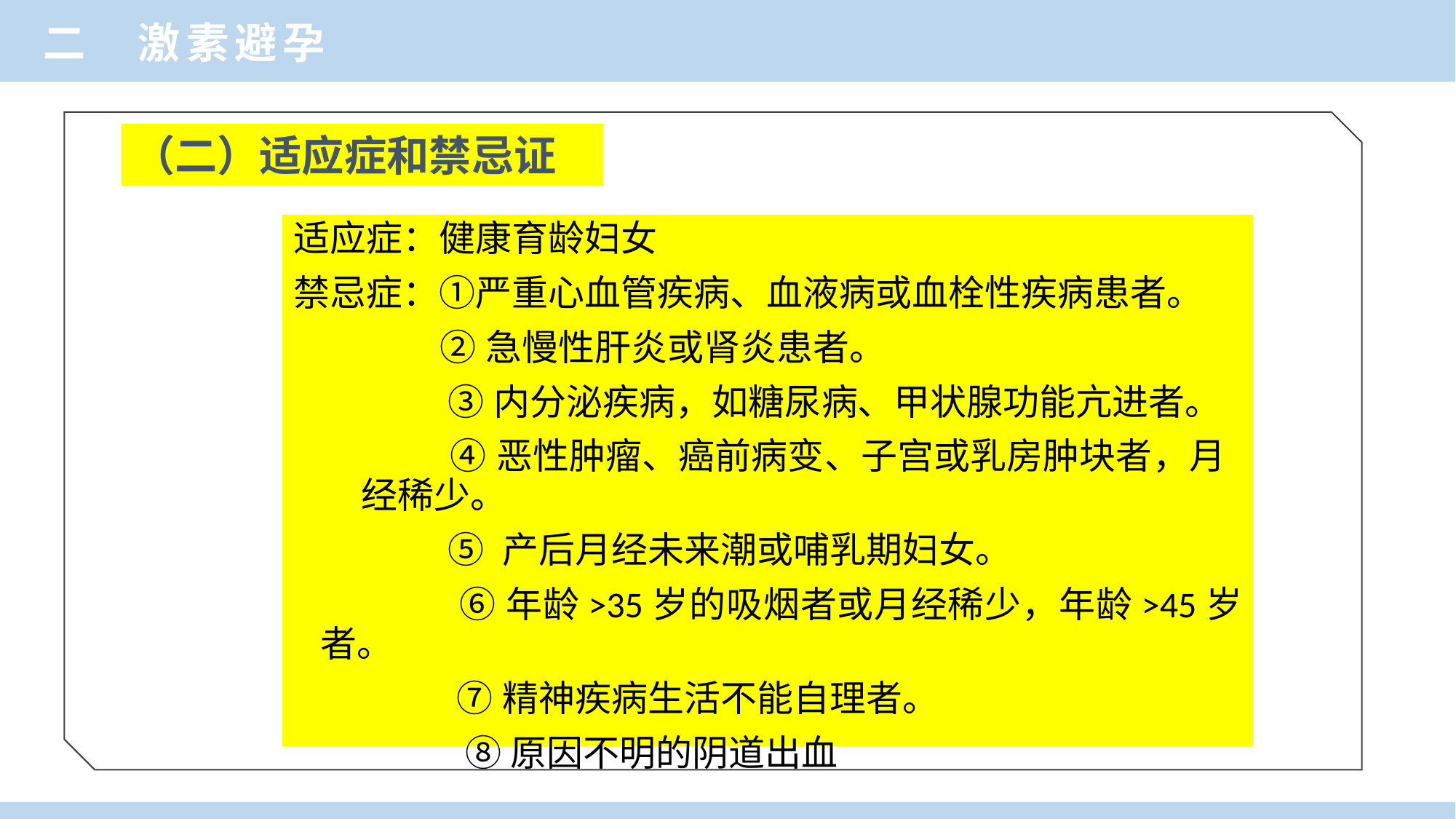

二   激素避孕

（二）适应症和禁忌证
适应症：健康育龄妇女
禁忌症：①严重心血管疾病、血液病或血栓性疾病患者。
                  ②急慢性肝炎或肾炎患者。
                   ③内分泌疾病，如糖尿病、甲状腺功能亢进者。
                   ④恶性肿瘤、癌前病变、子宫或乳房肿块者，月        经稀少。
                   ⑤ 产后月经未来潮或哺乳期妇女。
                   ⑥年龄>35岁的吸烟者或月经稀少，年龄>45岁者。
                    ⑦精神疾病生活不能自理者。
                     ⑧原因不明的阴道出血